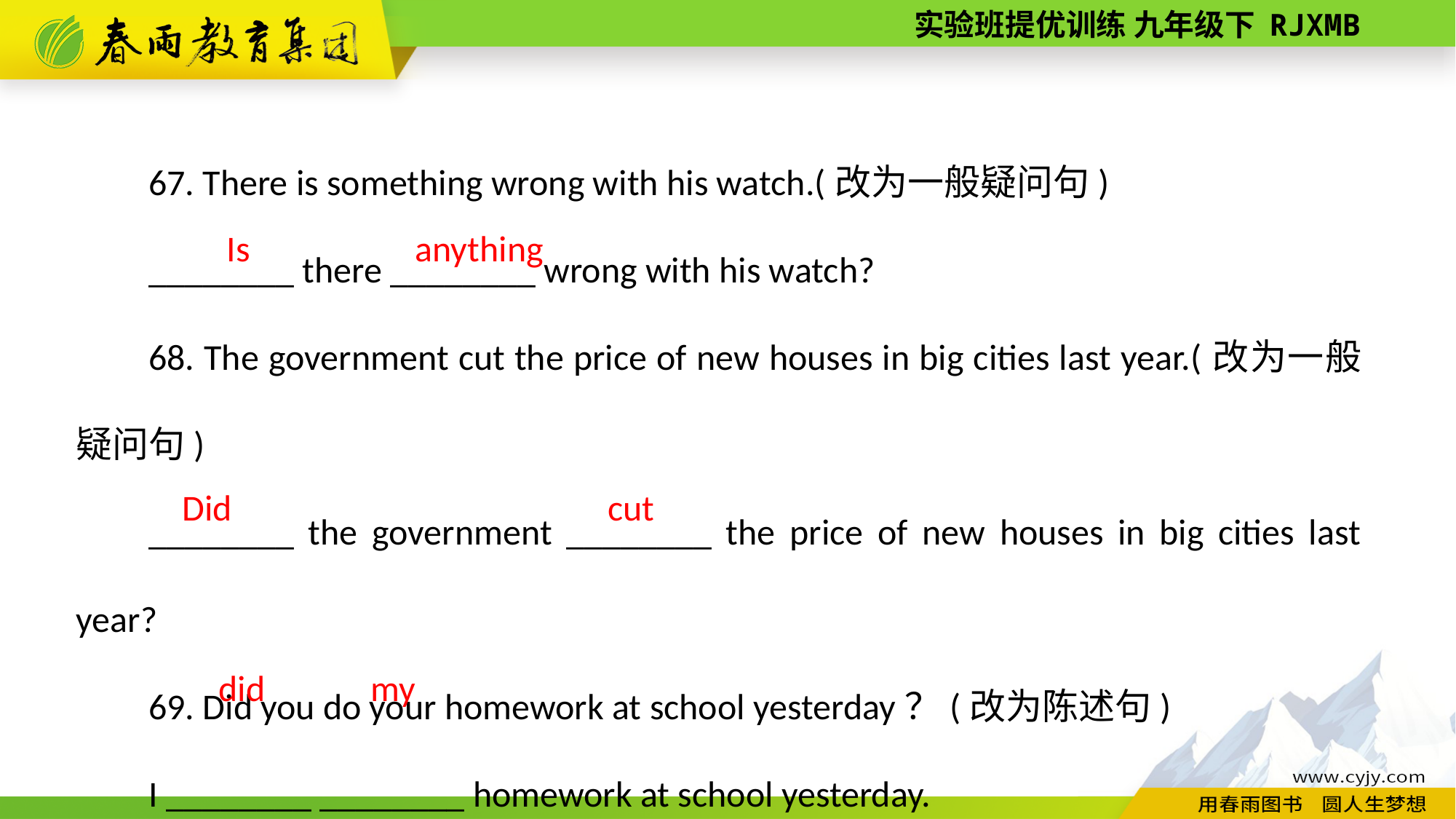

67. There is something wrong with his watch.(改为一般疑问句)
________ there ________ wrong with his watch?
68. The government cut the price of new houses in big cities last year.(改为一般疑问句)
________ the government ________ the price of new houses in big cities last year?
69. Did you do your homework at school yesterday？(改为陈述句)
I ________ ________ homework at school yesterday.
 Is
anything
cut
Did
my
did